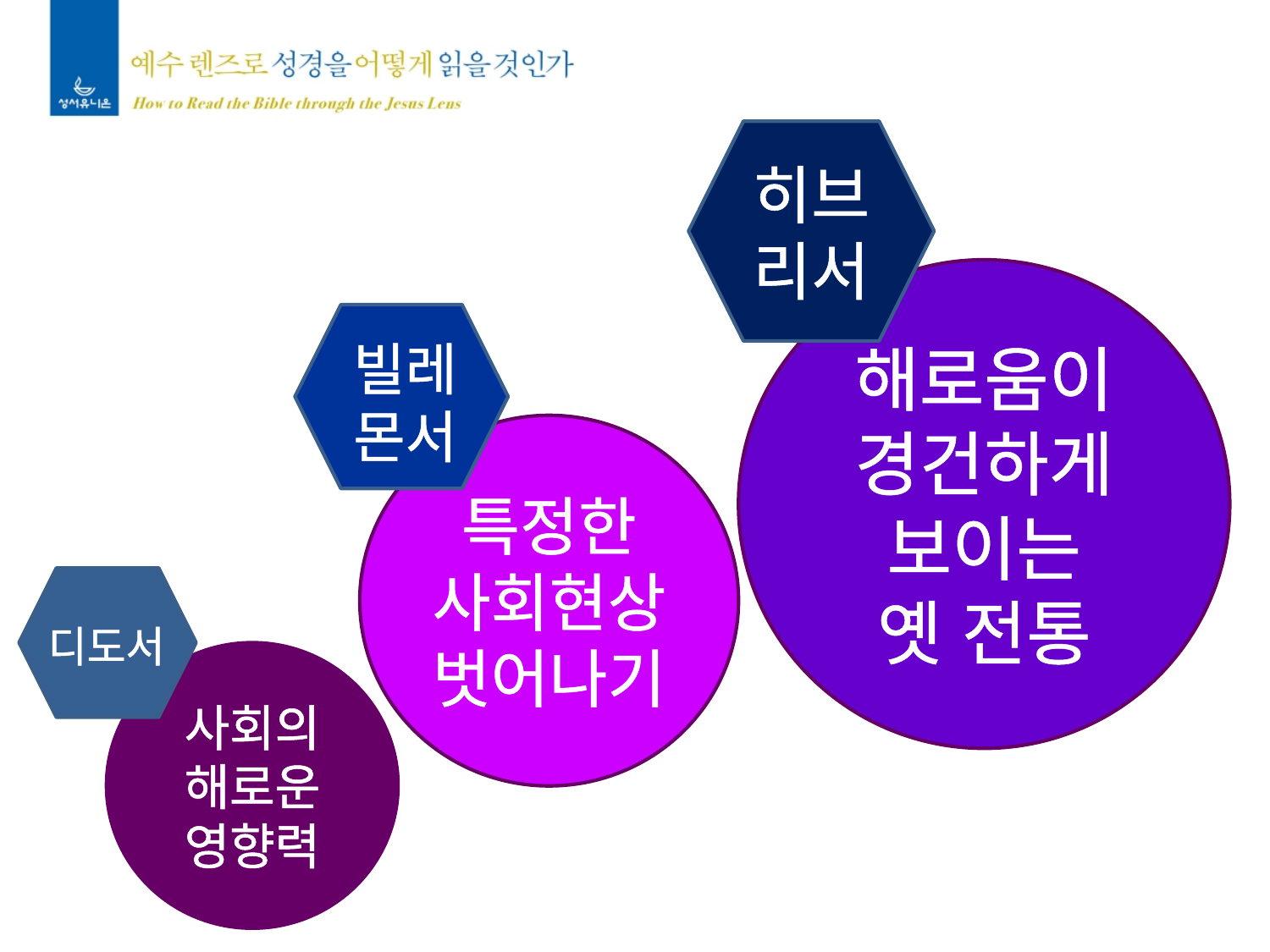

히브
리서
해로움이
경건하게
보이는
옛 전통

빌레
몬서
특정한
사회현상
벗어나기

디도서
사회의
해로운
영향력